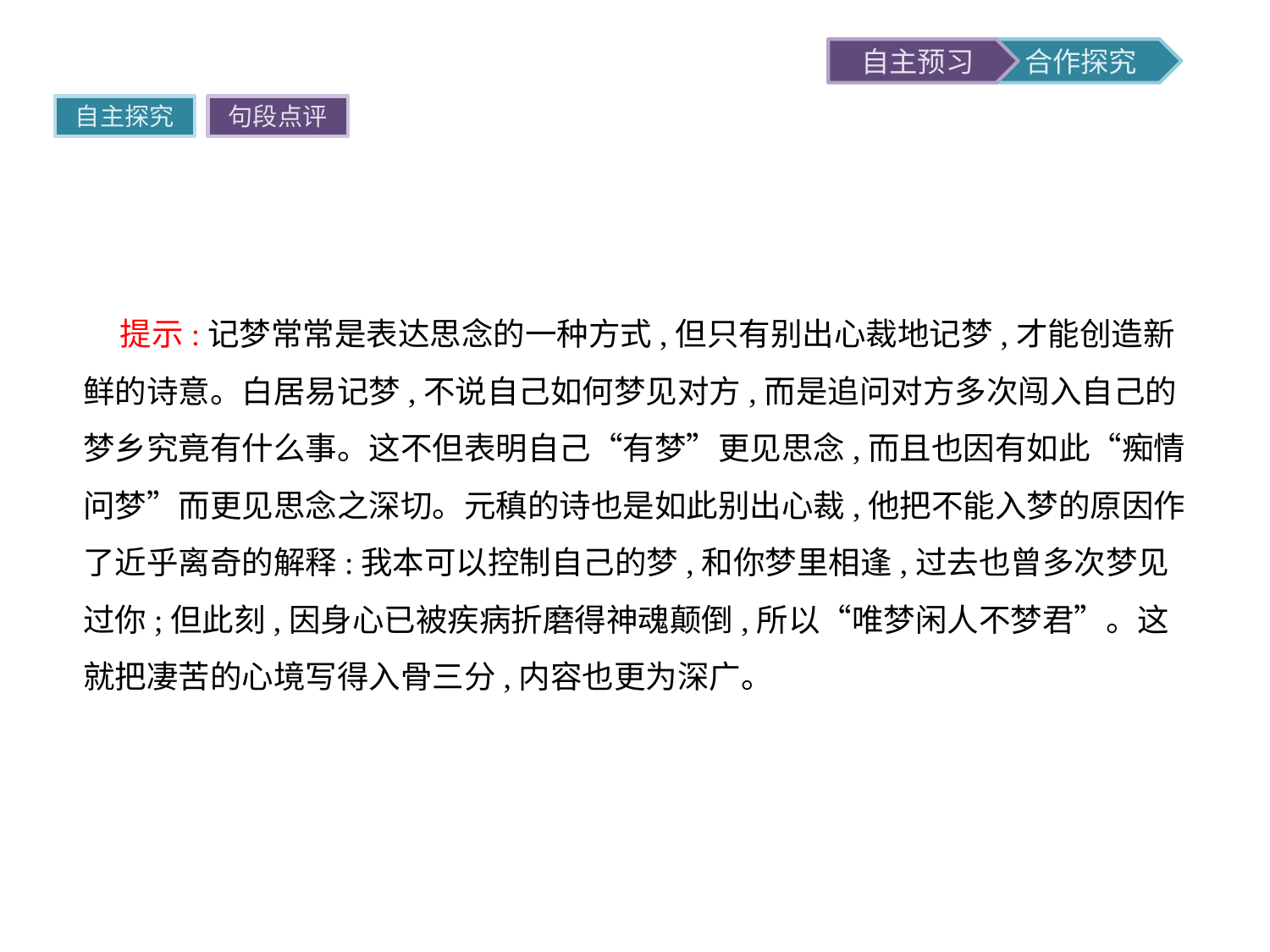

自主探究
句段点评
提示:记梦常常是表达思念的一种方式,但只有别出心裁地记梦,才能创造新鲜的诗意。白居易记梦,不说自己如何梦见对方,而是追问对方多次闯入自己的梦乡究竟有什么事。这不但表明自己“有梦”更见思念,而且也因有如此“痴情问梦”而更见思念之深切。元稹的诗也是如此别出心裁,他把不能入梦的原因作了近乎离奇的解释:我本可以控制自己的梦,和你梦里相逢,过去也曾多次梦见过你;但此刻,因身心已被疾病折磨得神魂颠倒,所以“唯梦闲人不梦君”。这就把凄苦的心境写得入骨三分,内容也更为深广。